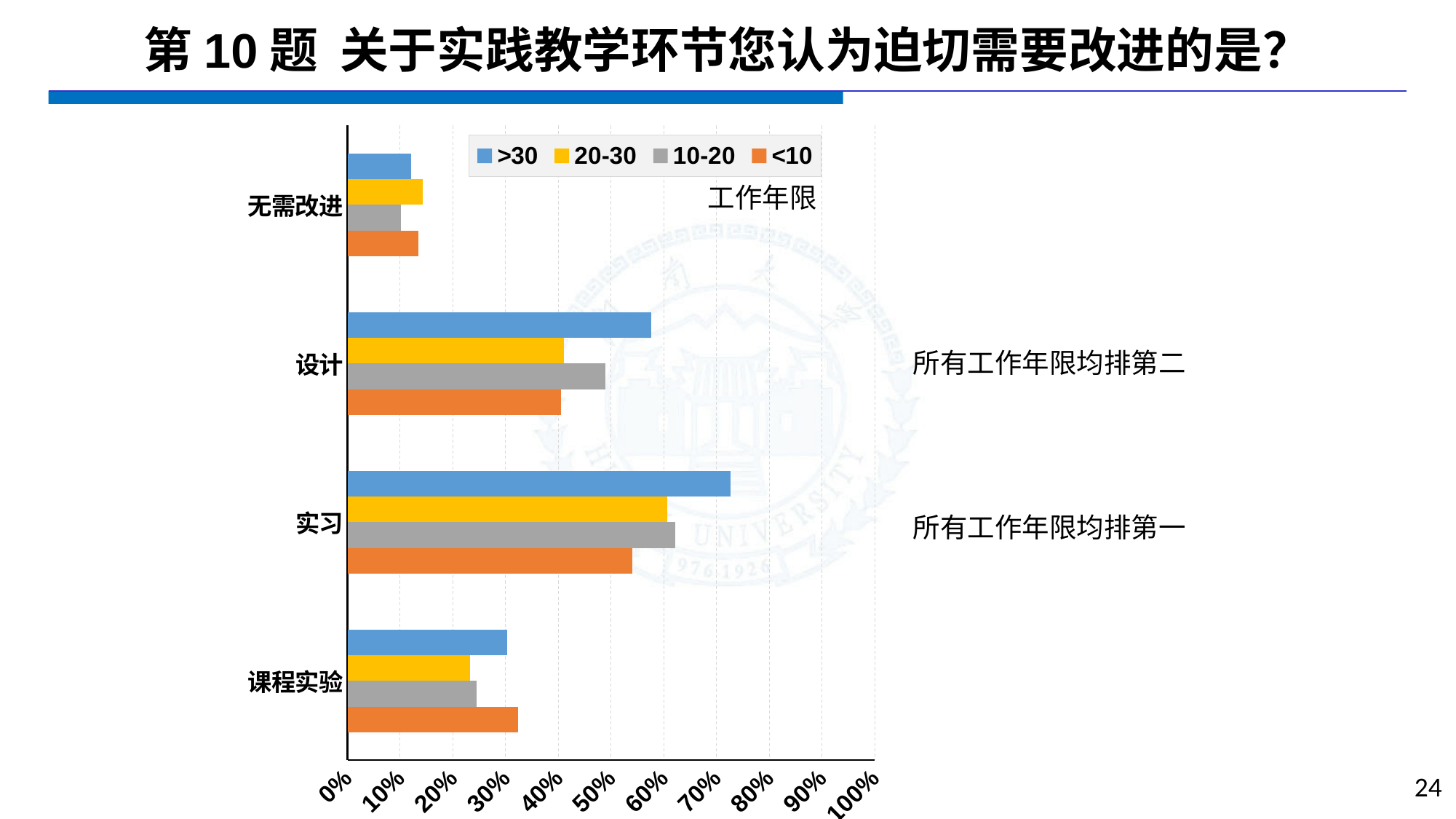

# 第10题  关于实践教学环节您认为迫切需要改进的是？

### Chart

| Category | <10 | 10-20 | 20-30 | >30 |
|---|---|---|---|---|
| 课程实验 | 0.3243 | 0.2449 | 0.2321 | 0.303 |
| 实习 | 0.5405 | 0.6224 | 0.6071 | 0.7273 |
| 设计 | 0.4054 | 0.4898 | 0.4107 | 0.5758 |
| 无需改进 | 0.1351 | 0.102 | 0.1429 | 0.1212 |
工作年限
所有工作年限均排第二
所有工作年限均排第一
24